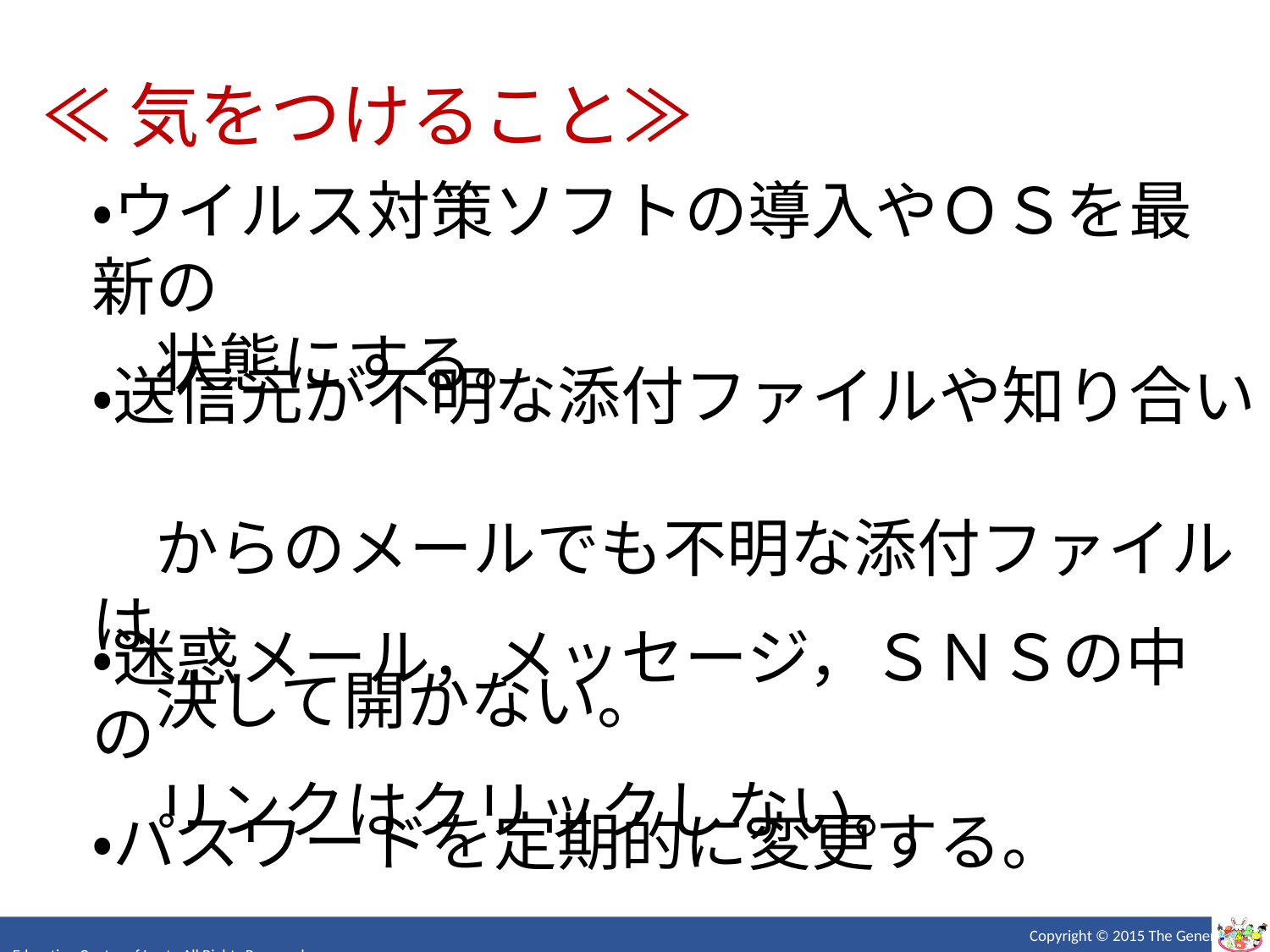

≪気をつけること≫
・ウイルス対策ソフトの導入やＯＳを最新の
　状態にする。
・送信元が不明な添付ファイルや知り合い
　からのメールでも不明な添付ファイルは
　決して開かない。
・迷惑メール，メッセージ，ＳＮＳの中の
　リンクはクリックしない。
・パスワードを定期的に変更する。